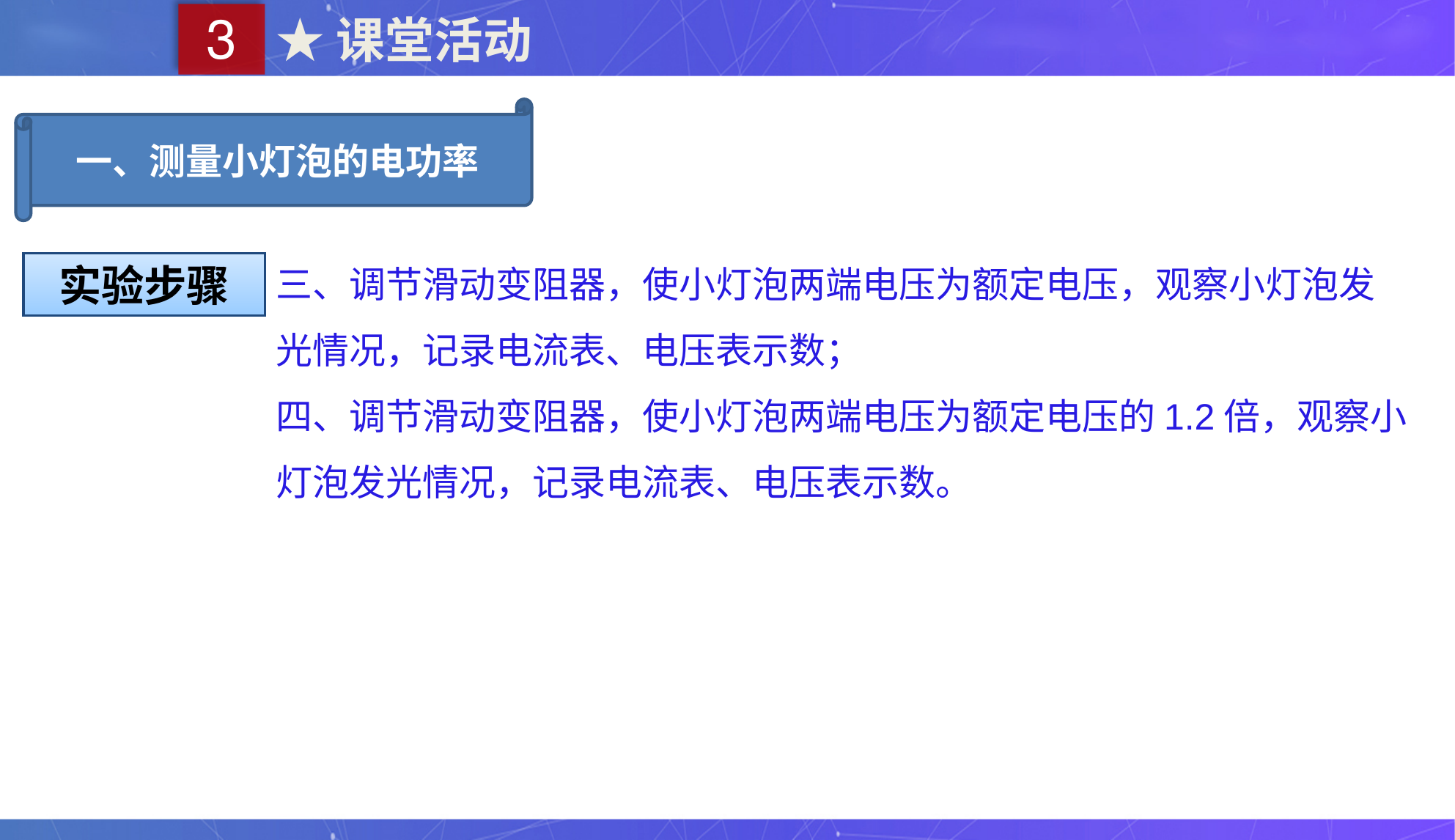

3
★课堂活动
一、测量小灯泡的电功率
三、调节滑动变阻器，使小灯泡两端电压为额定电压，观察小灯泡发光情况，记录电流表、电压表示数；
四、调节滑动变阻器，使小灯泡两端电压为额定电压的1.2倍，观察小灯泡发光情况，记录电流表、电压表示数。
实验步骤